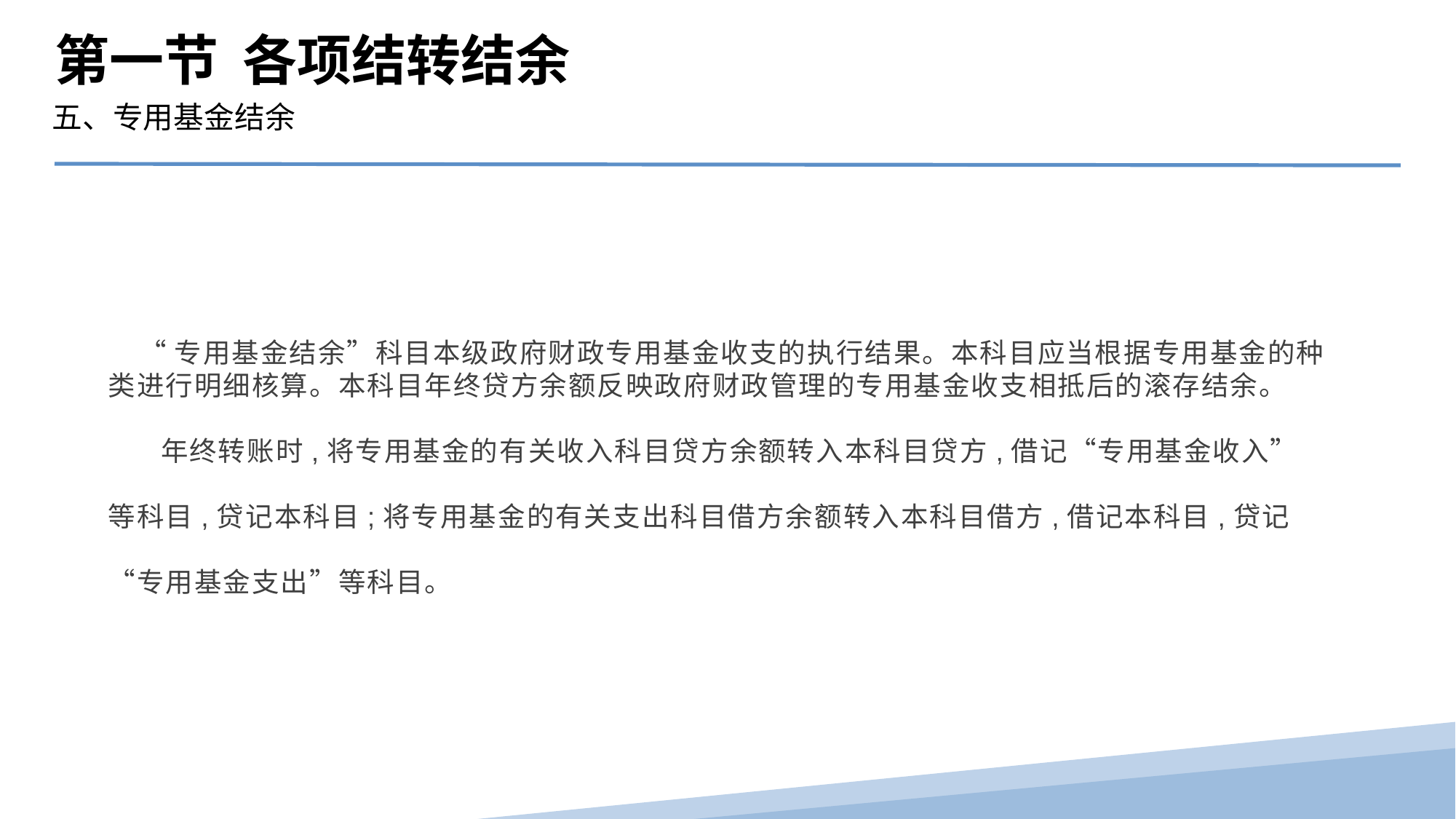

第一节  各项结转结余
五、专用基金结余
    “专用基金结余”科目本级政府财政专用基金收支的执行结果。本科目应当根据专用基金的种类进行明细核算。本科目年终贷方余额反映政府财政管理的专用基金收支相抵后的滚存结余。
      年终转账时,将专用基金的有关收入科目贷方余额转入本科目贷方,借记“专用基金收入”等科目,贷记本科目;将专用基金的有关支出科目借方余额转入本科目借方,借记本科目,贷记“专用基金支出”等科目。